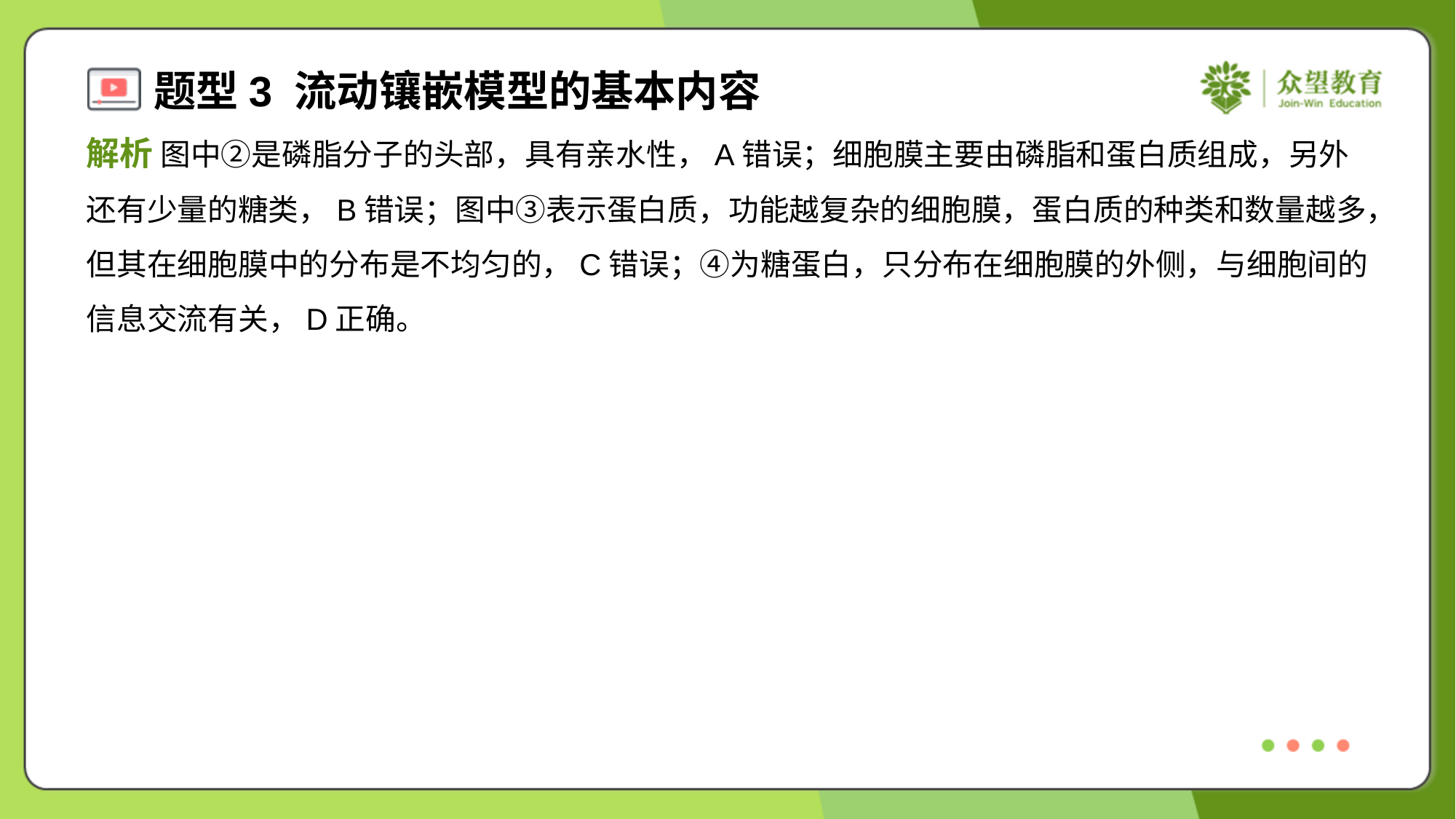

解析 图中②是磷脂分子的头部，具有亲水性，A错误；细胞膜主要由磷脂和蛋白质组成，另外
还有少量的糖类，B错误；图中③表示蛋白质，功能越复杂的细胞膜，蛋白质的种类和数量越多，
但其在细胞膜中的分布是不均匀的，C错误；④为糖蛋白，只分布在细胞膜的外侧，与细胞间的
信息交流有关，D正确。